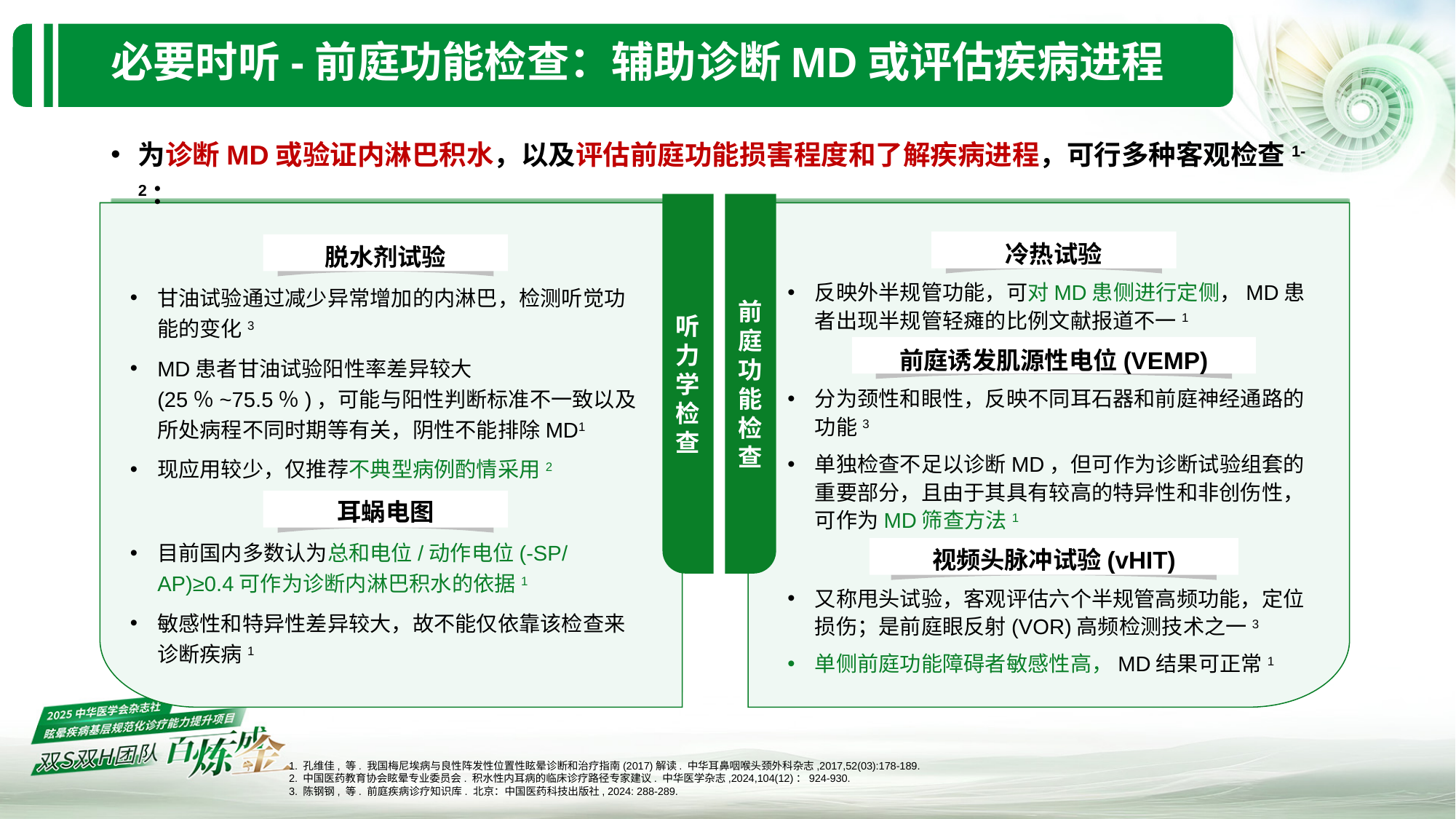

# 必要时听-前庭功能检查：辅助诊断MD或评估疾病进程
为诊断MD或验证内淋巴积水，以及评估前庭功能损害程度和了解疾病进程，可行多种客观检查1-2：

脱水剂试验
甘油试验通过减少异常增加的内淋巴，检测听觉功能的变化3
MD患者甘油试验阳性率差异较大(25％~75.5％)，可能与阳性判断标准不一致以及所处病程不同时期等有关，阴性不能排除MD1
现应用较少，仅推荐不典型病例酌情采用2
耳蜗电图
目前国内多数认为总和电位/动作电位(-SP/AP)≥0.4可作为诊断内淋巴积水的依据1
敏感性和特异性差异较大，故不能仅依靠该检查来诊断疾病1
冷热试验
反映外半规管功能，可对MD患侧进行定侧，MD患者出现半规管轻瘫的比例文献报道不一1
前庭诱发肌源性电位(VEMP)
分为颈性和眼性，反映不同耳石器和前庭神经通路的功能3
单独检查不足以诊断MD，但可作为诊断试验组套的重要部分，且由于其具有较高的特异性和非创伤性，可作为MD筛查方法1
视频头脉冲试验(vHIT)
又称甩头试验，客观评估六个半规管高频功能，定位损伤；是前庭眼反射(VOR)高频检测技术之一3
单侧前庭功能障碍者敏感性高，MD结果可正常1

听力学检查

前庭功能检查

1. 孔维佳, 等. 我国梅尼埃病与良性阵发性位置性眩晕诊断和治疗指南(2017)解读. 中华耳鼻咽喉头颈外科杂志,2017,52(03):178-189.
2. 中国医药教育协会眩晕专业委员会. 积水性内耳病的临床诊疗路径专家建议. 中华医学杂志,2024,104(12)：924-930.
3. 陈钢钢, 等. 前庭疾病诊疗知识库. 北京：中国医药科技出版社, 2024: 288-289.